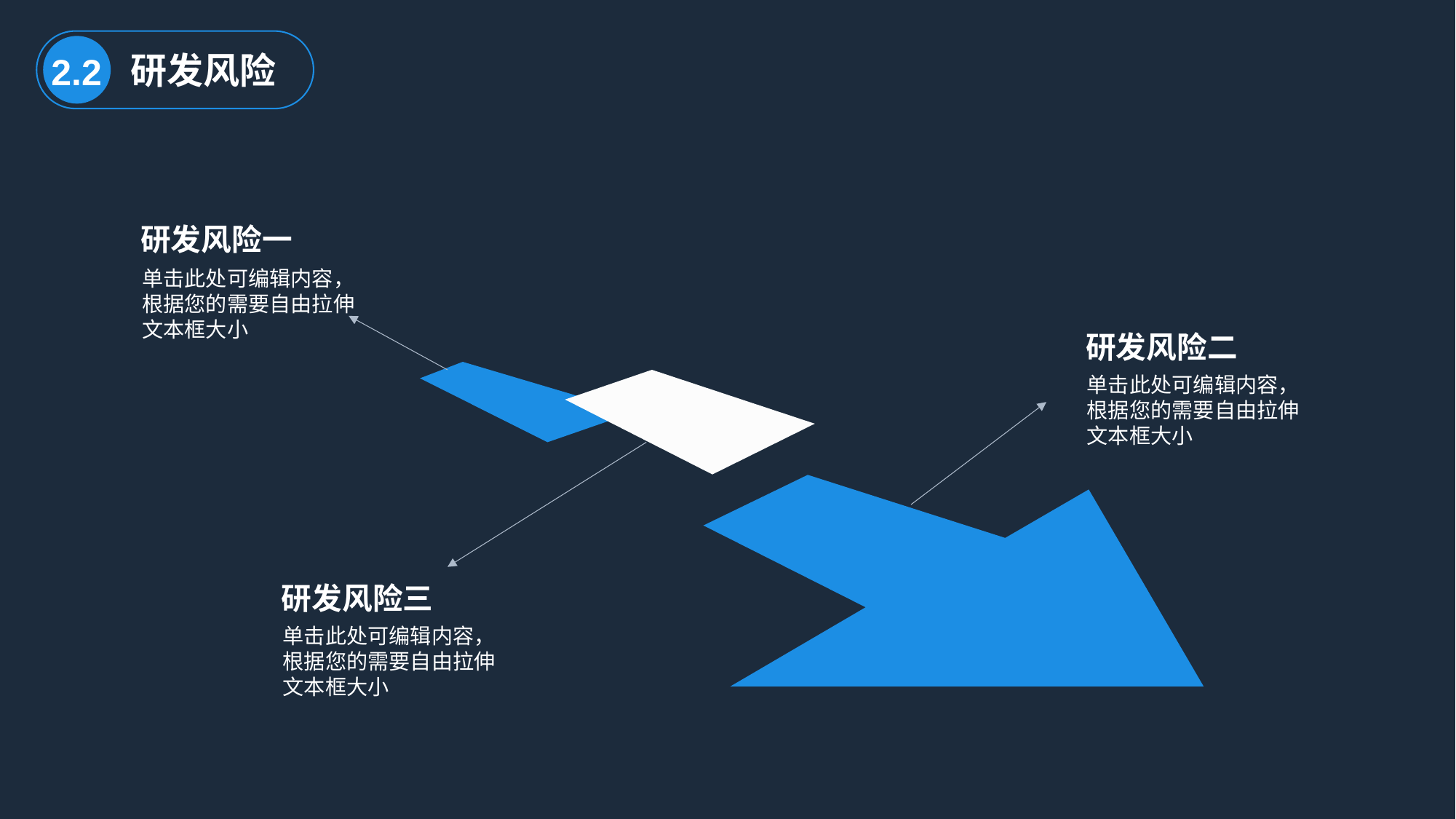

研发风险
2.2
研发风险一
单击此处可编辑内容，根据您的需要自由拉伸文本框大小
研发风险二

单击此处可编辑内容，根据您的需要自由拉伸文本框大小

研发风险三
单击此处可编辑内容，根据您的需要自由拉伸文本框大小